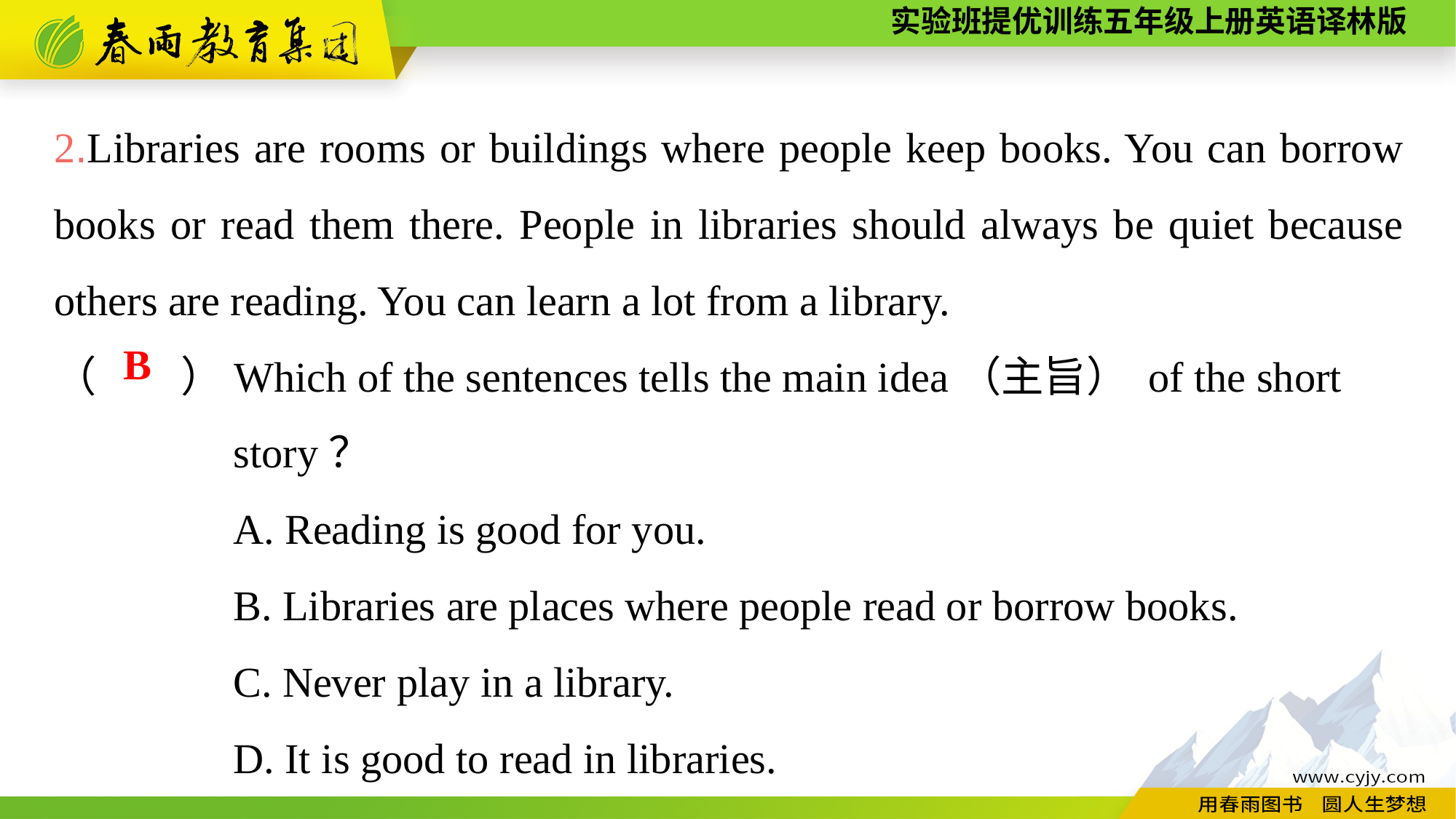

2.Libraries are rooms or buildings where people keep books. You can borrow books or read them there. People in libraries should always be quiet because others are reading. You can learn a lot from a library.
（　　）Which of the sentences tells the main idea（主旨） of the short
                 story？
                 A. Reading is good for you.
                 B. Libraries are places where people read or borrow books.
                 C. Never play in a library.
                 D. It is good to read in libraries.
B